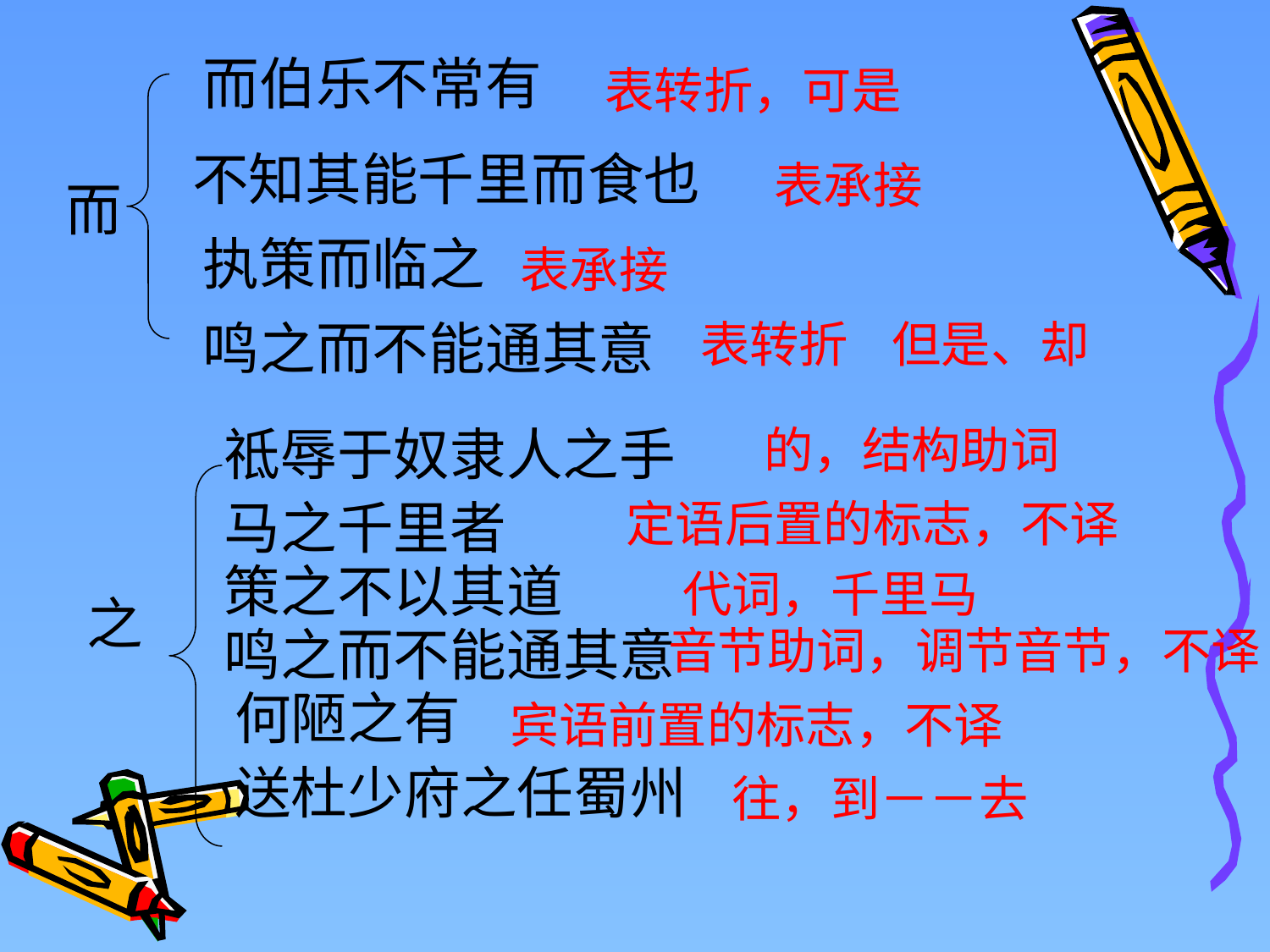

而伯乐不常有
表转折，可是

不知其能千里而食也
表承接
而
执策而临之
表承接
鸣之而不能通其意
表转折    但是、却
祗辱于奴隶人之手
的，结构助词

马之千里者
定语后置的标志，不译
策之不以其道
　代词，千里马
之
鸣之而不能通其意
音节助词，调节音节，不译
何陋之有
宾语前置的标志，不译
送杜少府之任蜀州
往，到－－去